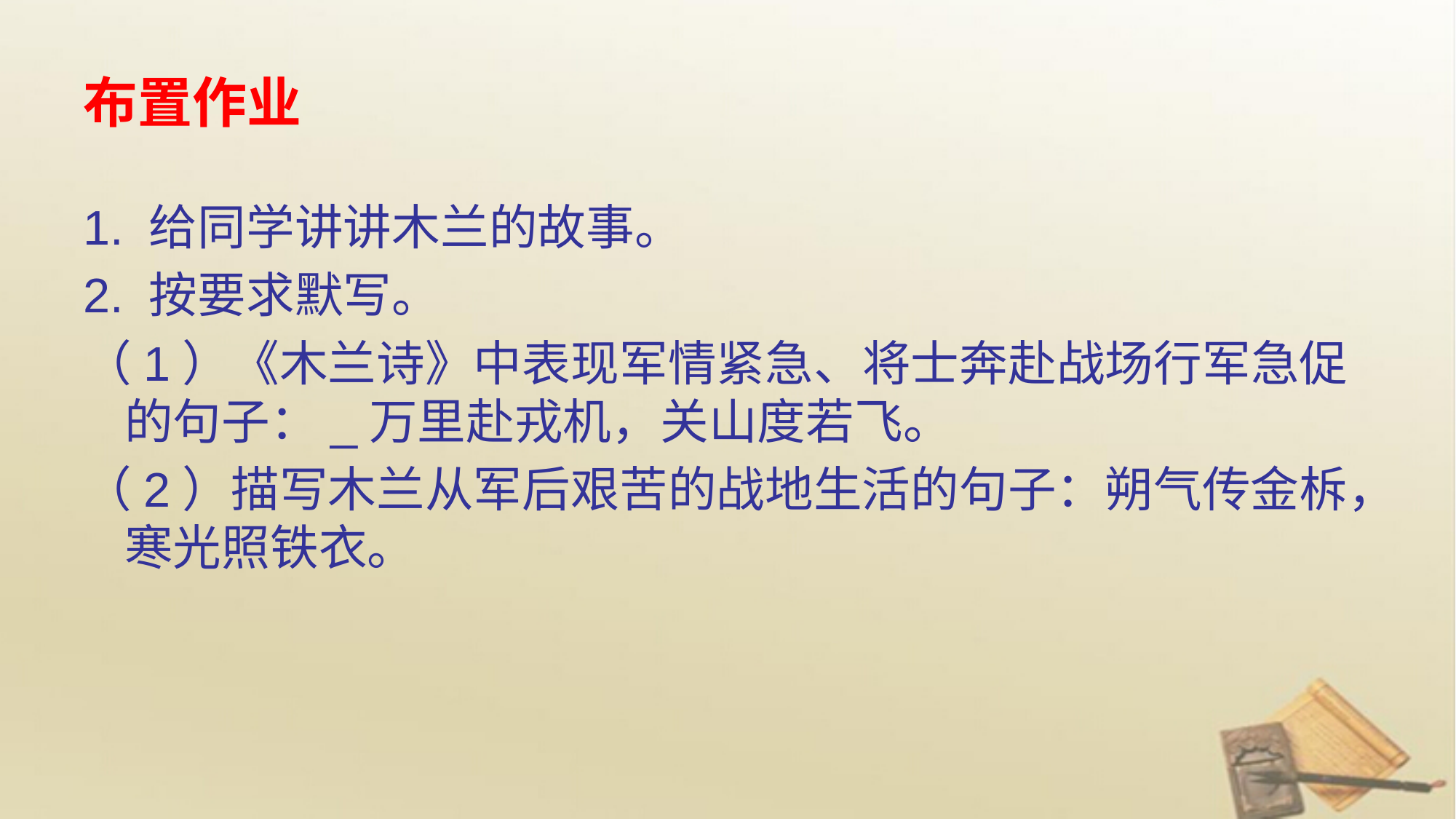

# 布置作业
1. 给同学讲讲木兰的故事。
2. 按要求默写。
（1）《木兰诗》中表现军情紧急、将士奔赴战场行军急促的句子：_万里赴戎机，关山度若飞。
（2）描写木兰从军后艰苦的战地生活的句子：朔气传金柝，寒光照铁衣。